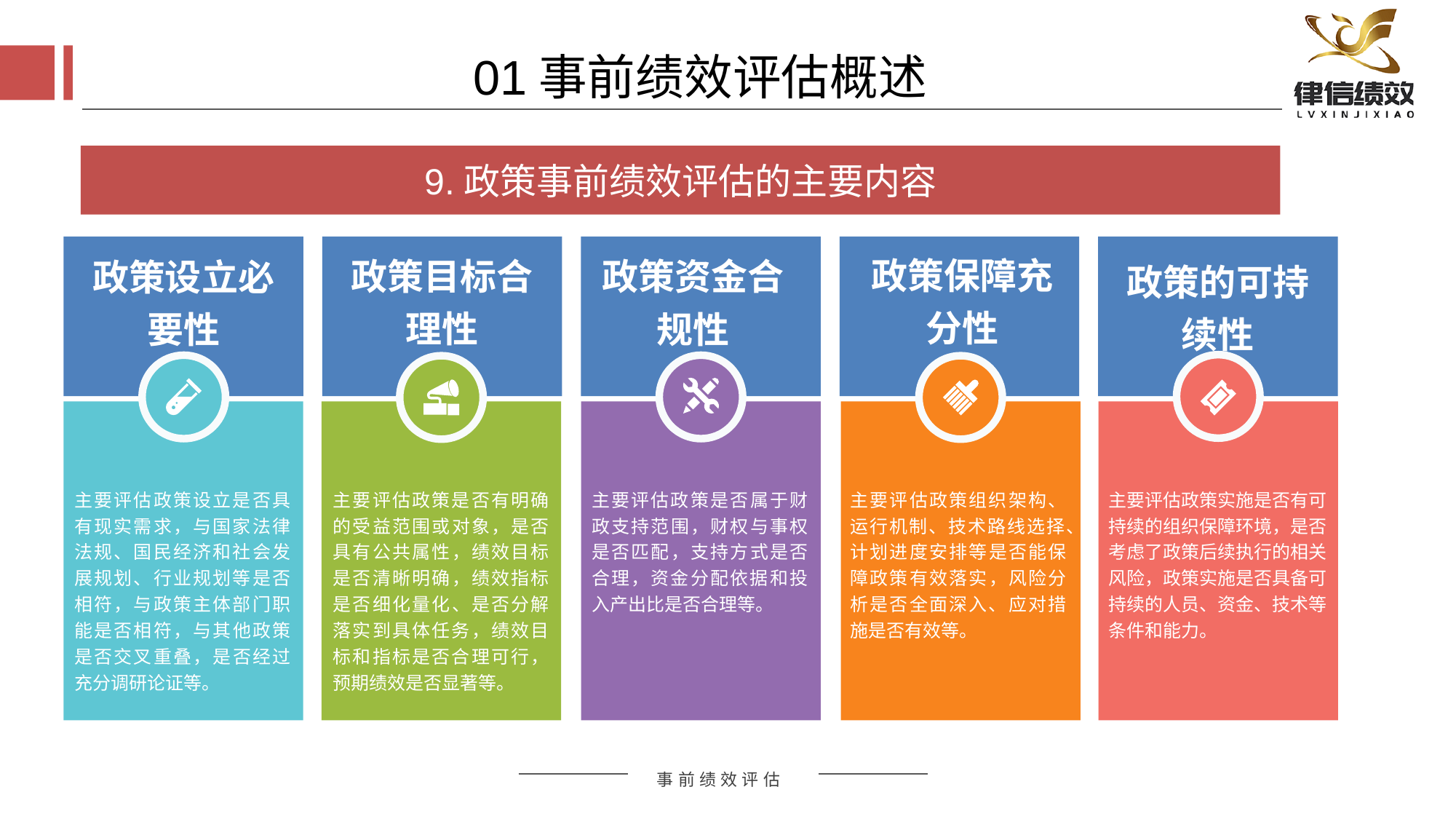

01事前绩效评估概述
9.政策事前绩效评估的主要内容

政策保障充分性
政策目标合理性
政策资金合规性
政策设立必要性
政策的可持续性

主要评估政策设立是否具有现实需求，与国家法律法规、国民经济和社会发展规划、行业规划等是否相符，与政策主体部门职能是否相符，与其他政策是否交叉重叠，是否经过充分调研论证等。
主要评估政策是否有明确的受益范围或对象，是否具有公共属性，绩效目标是否清晰明确，绩效指标是否细化量化、是否分解落实到具体任务，绩效目标和指标是否合理可行，预期绩效是否显著等。
主要评估政策是否属于财政支持范围，财权与事权是否匹配，支持方式是否合理，资金分配依据和投入产出比是否合理等。
主要评估政策组织架构、运行机制、技术路线选择、计划进度安排等是否能保障政策有效落实，风险分析是否全面深入、应对措施是否有效等。
主要评估政策实施是否有可持续的组织保障环境，是否考虑了政策后续执行的相关风险，政策实施是否具备可持续的人员、资金、技术等条件和能力。